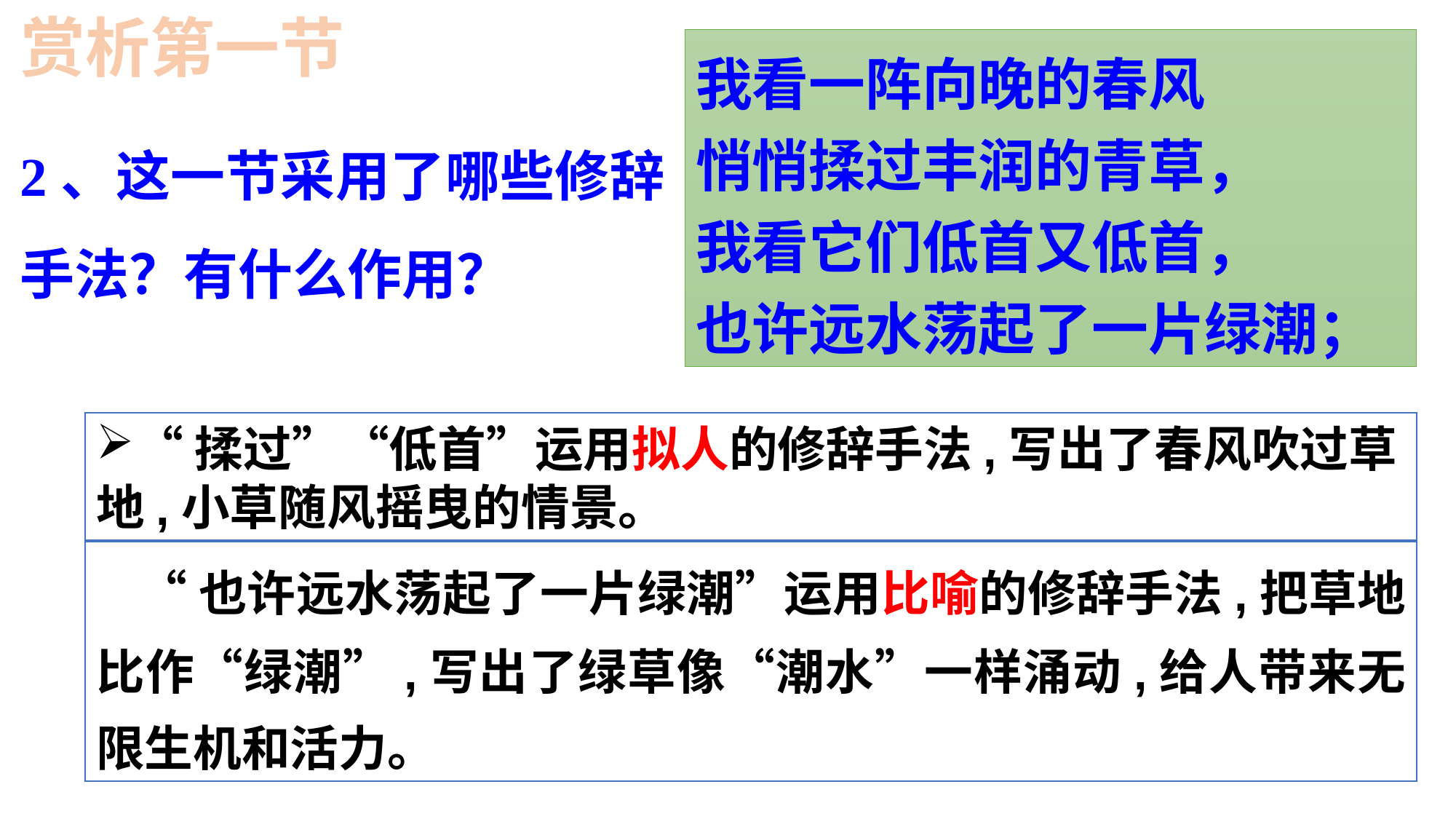

赏析第一节
我看一阵向晚的春风
悄悄揉过丰润的青草，
我看它们低首又低首，
也许远水荡起了一片绿潮；
2、这一节采用了哪些修辞手法？有什么作用？
“揉过”“低首”运用拟人的修辞手法,写出了春风吹过草地,小草随风摇曳的情景。
   “也许远水荡起了一片绿潮”运用比喻的修辞手法,把草地比作“绿潮”,写出了绿草像“潮水”一样涌动,给人带来无限生机和活力。